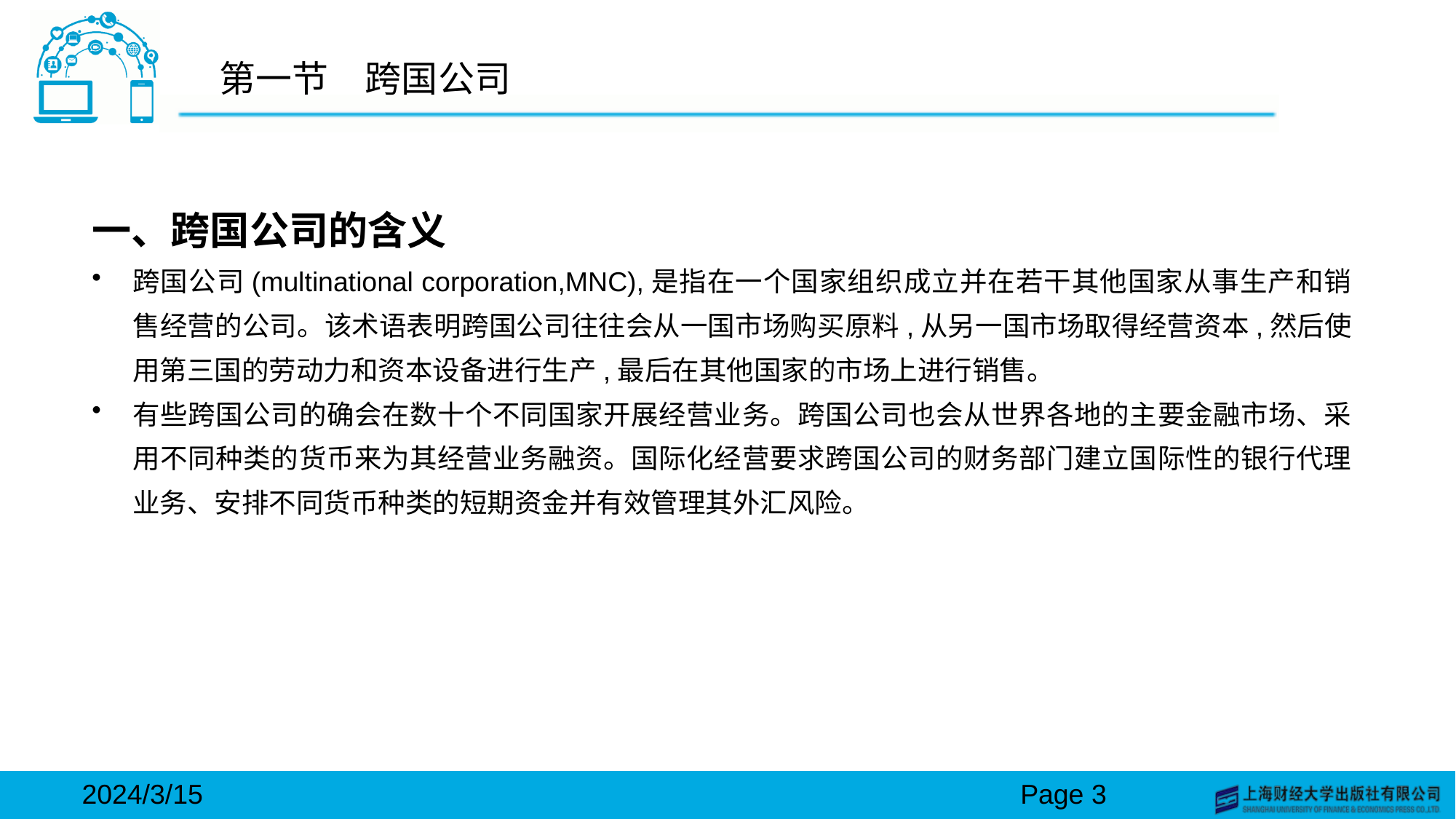

# 第一节　跨国公司
一、跨国公司的含义
跨国公司(multinational corporation,MNC),是指在一个国家组织成立并在若干其他国家从事生产和销售经营的公司。该术语表明跨国公司往往会从一国市场购买原料,从另一国市场取得经营资本,然后使用第三国的劳动力和资本设备进行生产,最后在其他国家的市场上进行销售。
有些跨国公司的确会在数十个不同国家开展经营业务。跨国公司也会从世界各地的主要金融市场、采用不同种类的货币来为其经营业务融资。国际化经营要求跨国公司的财务部门建立国际性的银行代理业务、安排不同货币种类的短期资金并有效管理其外汇风险。

2024/3/15
Page 3